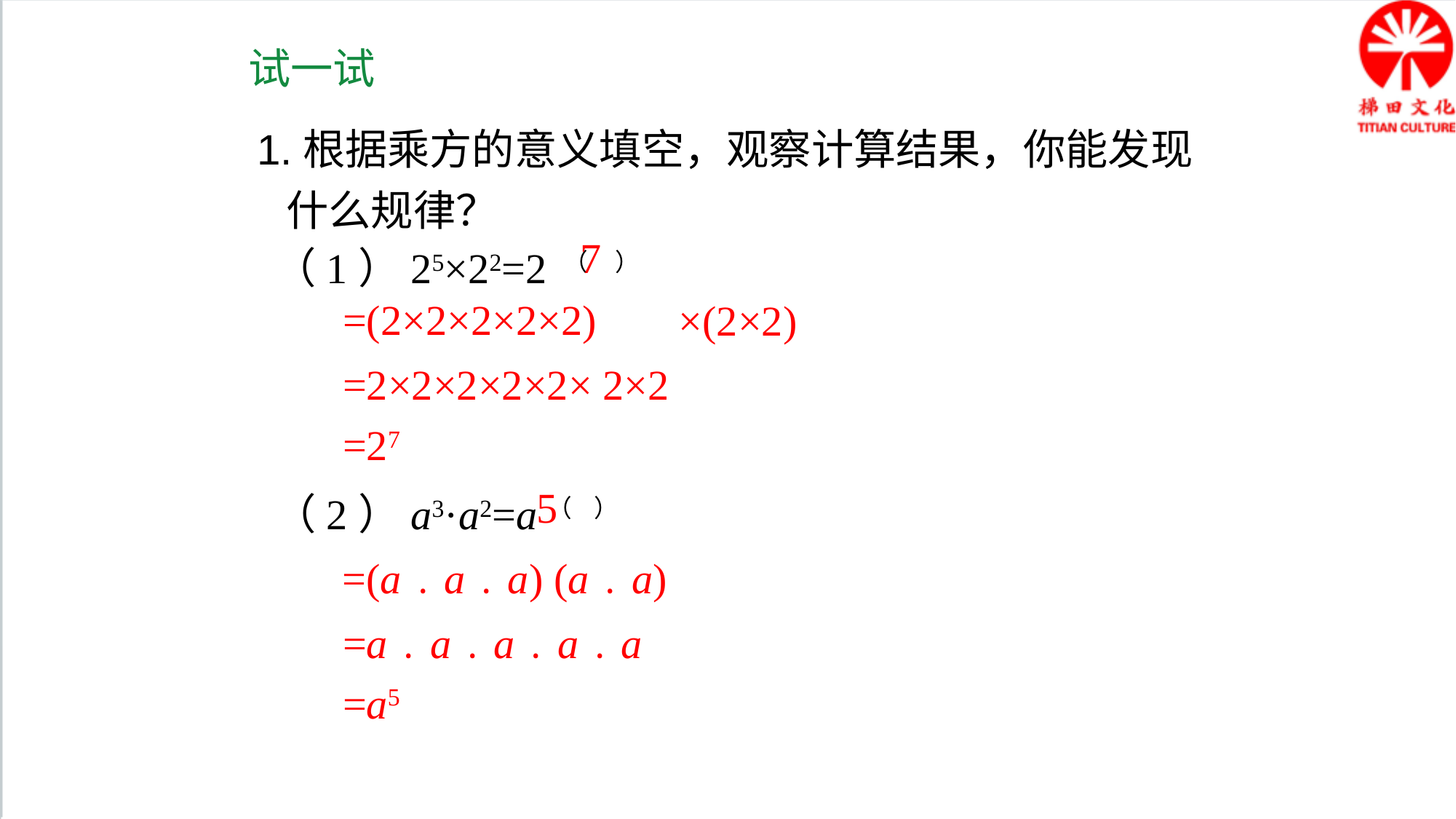

试一试
1.根据乘方的意义填空，观察计算结果，你能发现
  什么规律？
7
（1）25×22=2 （     ）
=(2×2×2×2×2)
×(2×2)
=2×2×2×2×2× 2×2
=27
5
（2）a3·a2=a（    ）
=(a﹒a﹒a) (a﹒a)
=a﹒a﹒a﹒a﹒a
=a5